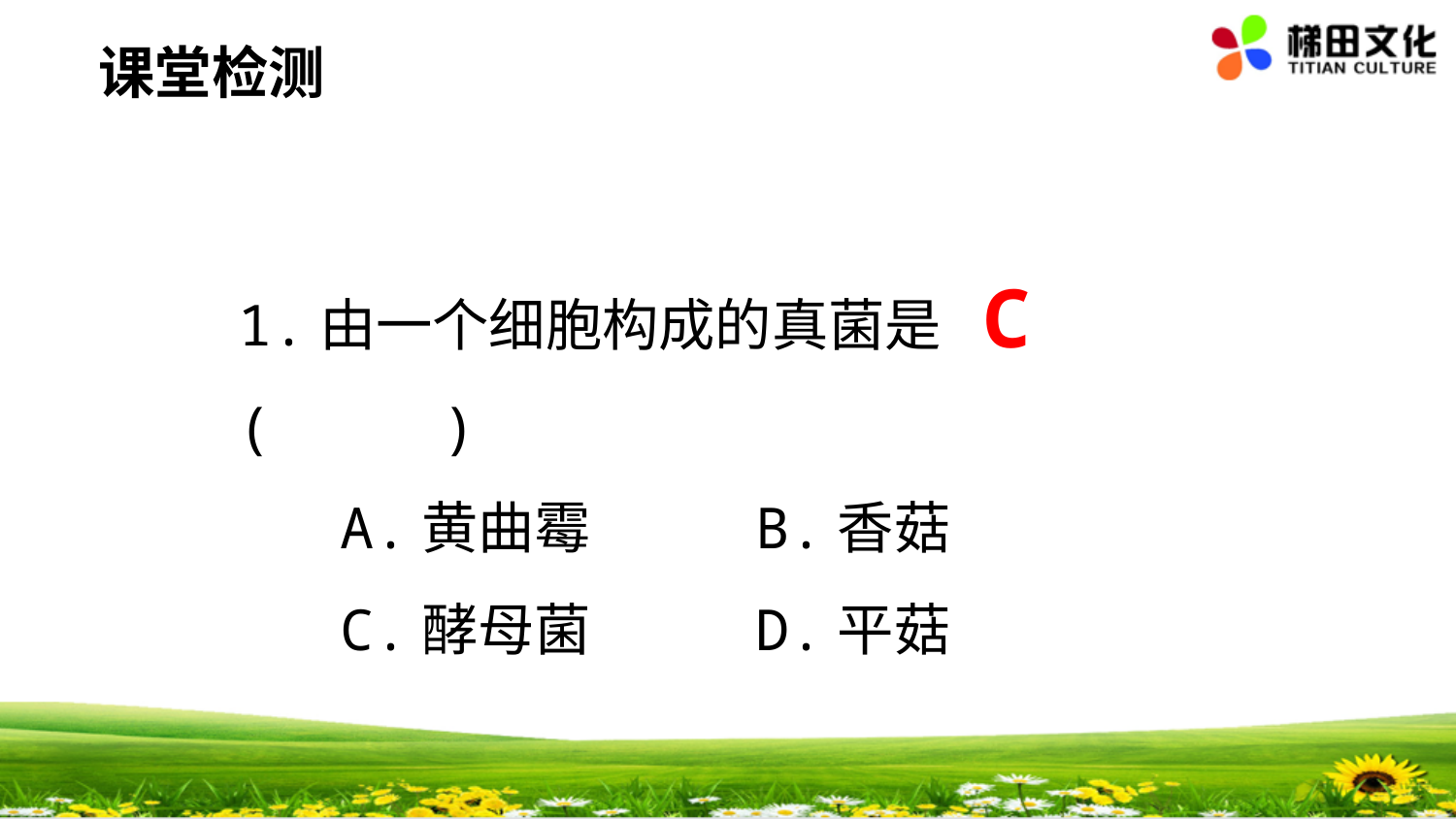

课堂检测
#
1.由一个细胞构成的真菌是(     )
   A.黄曲霉            B.香菇
   C.酵母菌            D.平菇
C